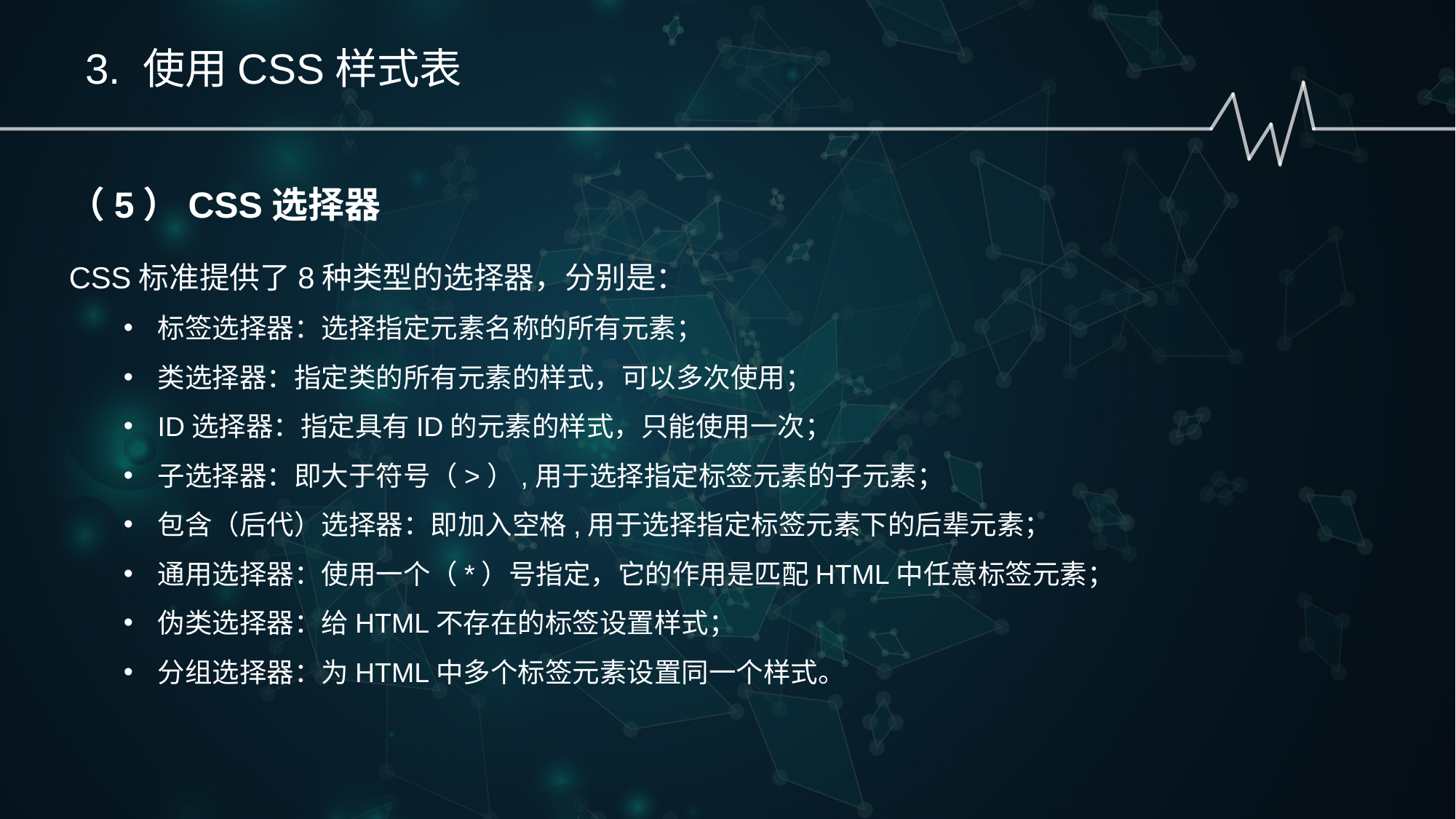

3. 使用CSS样式表
（5）CSS选择器

CSS标准提供了8种类型的选择器，分别是：
标签选择器：选择指定元素名称的所有元素；
类选择器：指定类的所有元素的样式，可以多次使用；
ID选择器：指定具有ID的元素的样式，只能使用一次；
子选择器：即大于符号（>）,用于选择指定标签元素的子元素；
包含（后代）选择器：即加入空格,用于选择指定标签元素下的后辈元素；
通用选择器：使用一个（*）号指定，它的作用是匹配HTML中任意标签元素；
伪类选择器：给HTML不存在的标签设置样式；
分组选择器：为HTML中多个标签元素设置同一个样式。